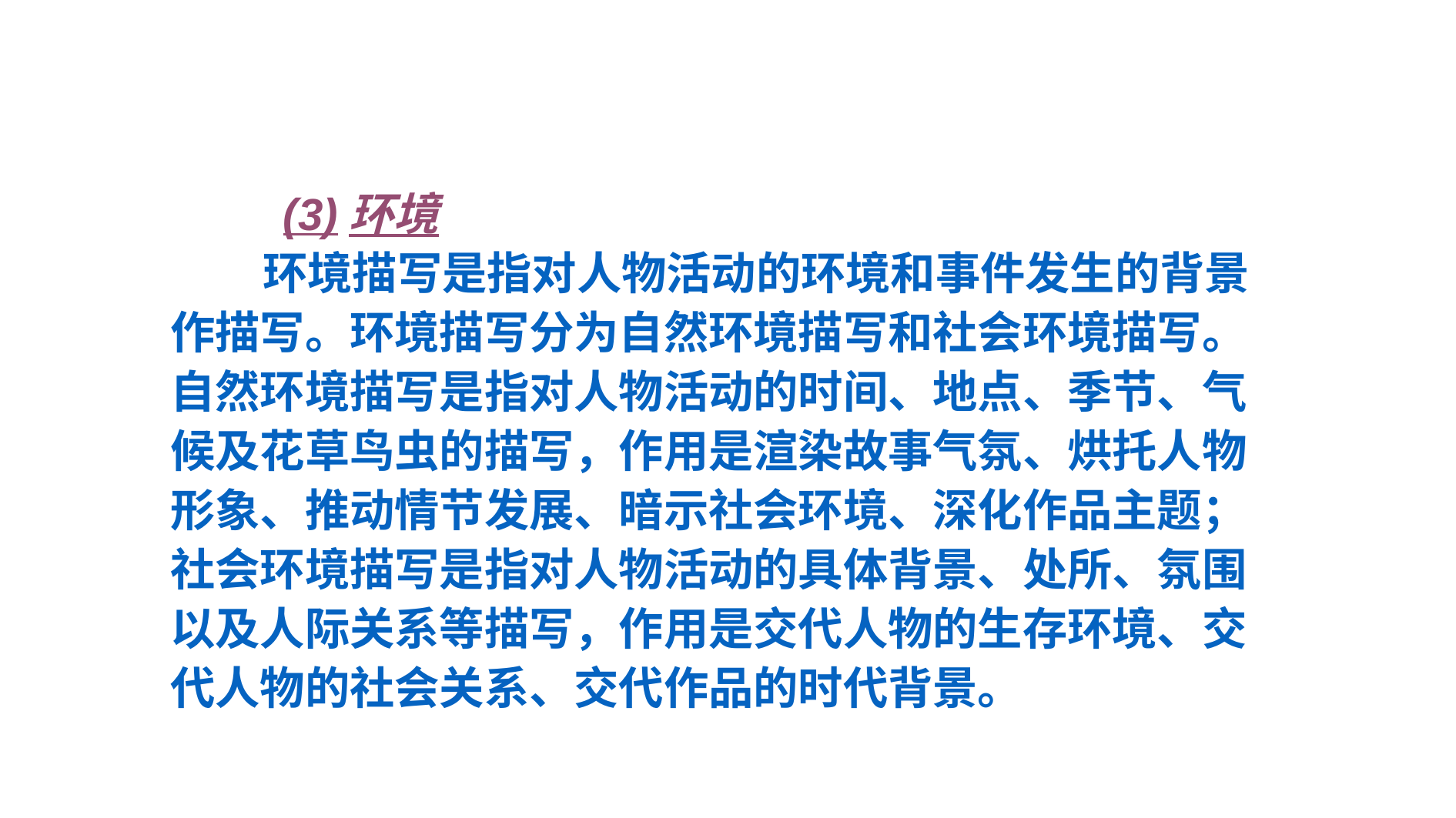

(3)环境
        环境描写是指对人物活动的环境和事件发生的背景作描写。环境描写分为自然环境描写和社会环境描写。自然环境描写是指对人物活动的时间、地点、季节、气候及花草鸟虫的描写，作用是渲染故事气氛、烘托人物形象、推动情节发展、暗示社会环境、深化作品主题；社会环境描写是指对人物活动的具体背景、处所、氛围以及人际关系等描写，作用是交代人物的生存环境、交代人物的社会关系、交代作品的时代背景。